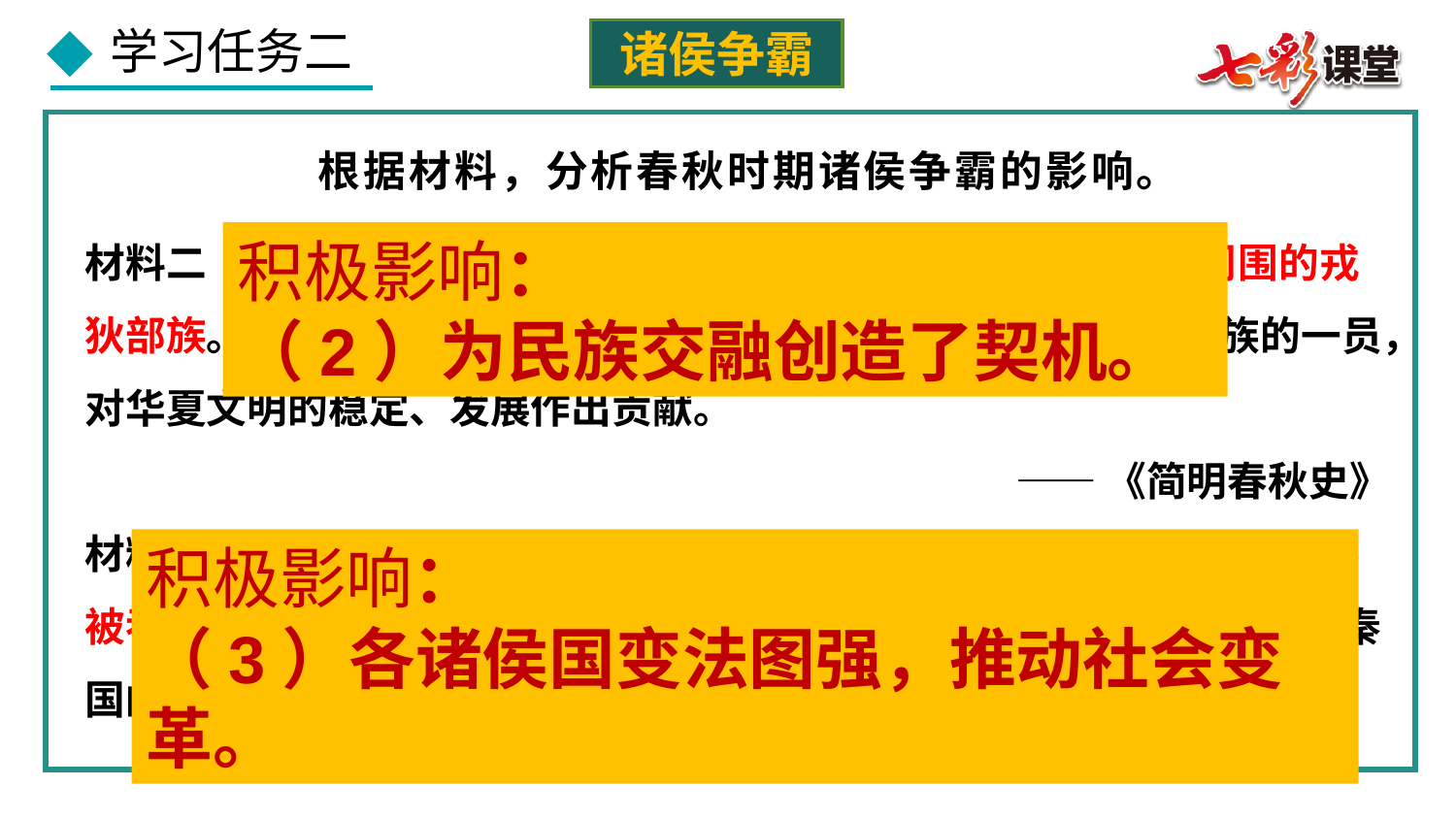

诸侯争霸
根据材料，分析春秋时期诸侯争霸的影响。
材料二  诸侯国在争霸的过程中不断地扩展自己的辖地，吞灭了周围的戎狄部族。这些地区的戎夷部族，迅速与华夏文化融合，成为华夏族的一员，对华夏文明的稳定、发展作出贡献。
——《简明春秋史》
材料三  春秋战国期间的混战就是一个弱肉强食的过程，各诸侯国为了不被吞并，纷纷实行改革来提高自己的国力，著名的有楚国的吴起变法，秦国的商鞅变法。
积极影响：
（2）为民族交融创造了契机。
积极影响：
（3）各诸侯国变法图强，推动社会变革。